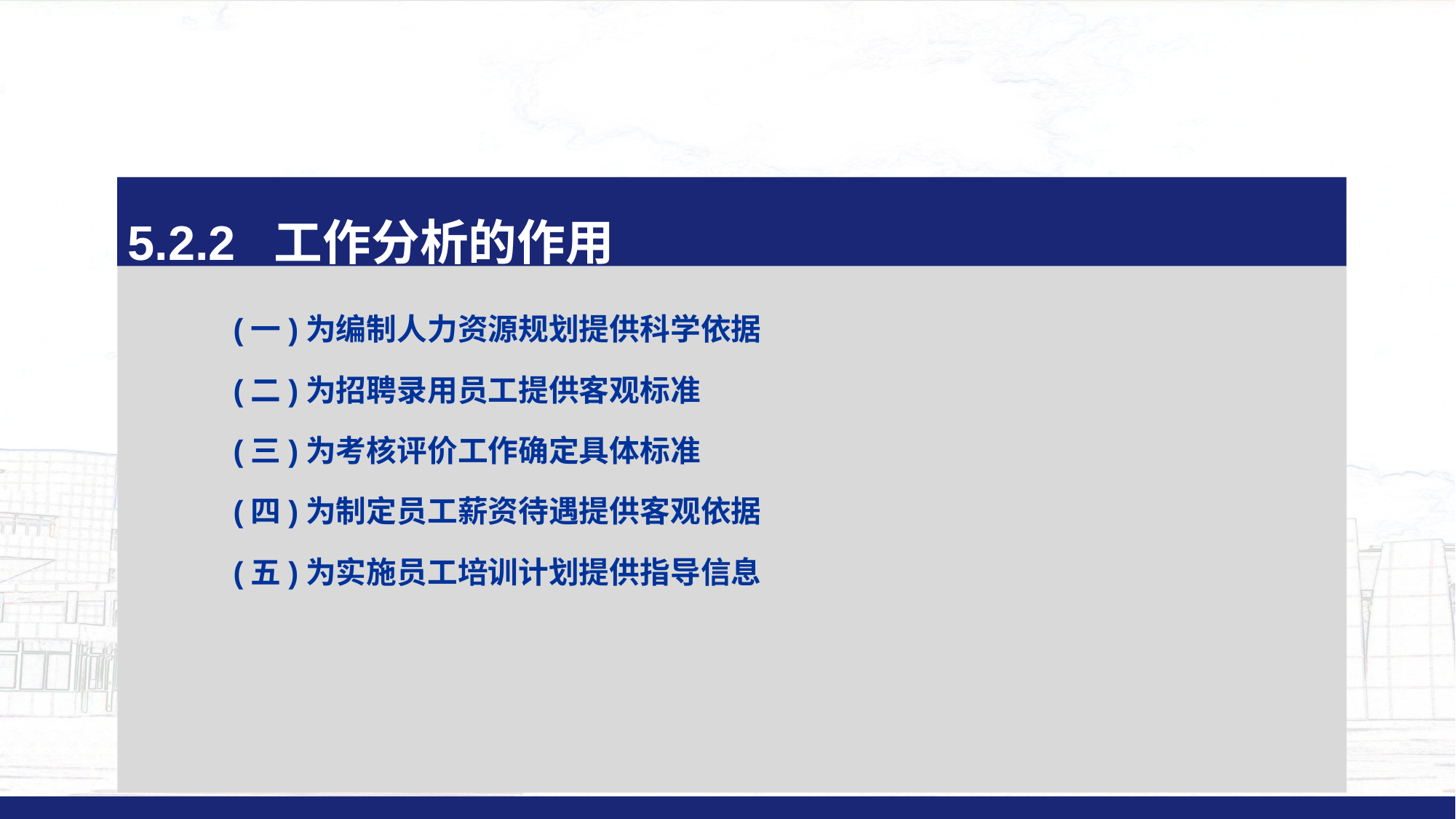

5.2.2  工作分析的作用

(一)为编制人力资源规划提供科学依据
(二)为招聘录用员工提供客观标准
(三)为考核评价工作确定具体标准
(四)为制定员工薪资待遇提供客观依据
(五)为实施员工培训计划提供指导信息